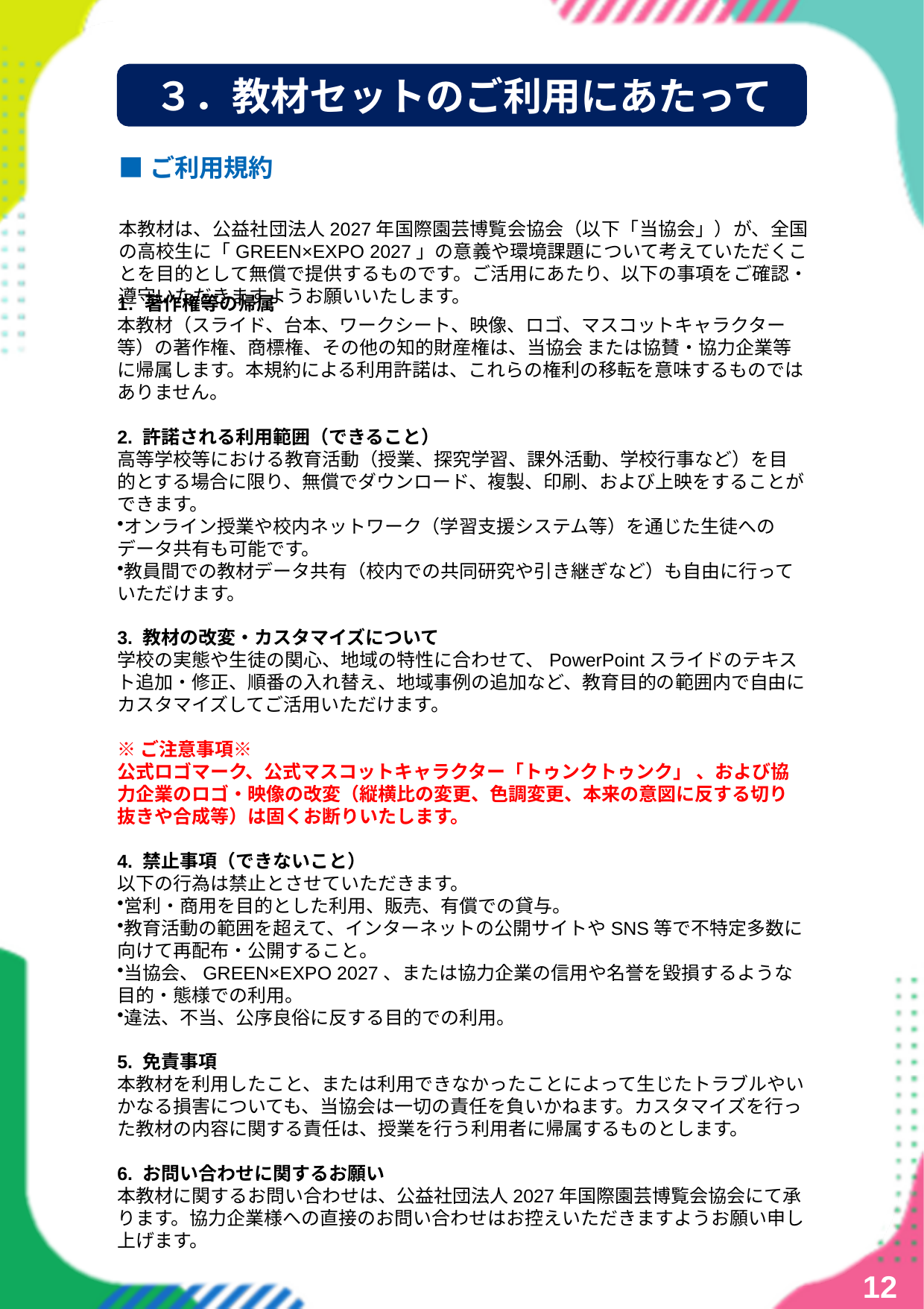

本教材は、2027年に横浜で開催される「GREEN×EXPO 2027（国際園芸博覧会）」を題材に、これからの持続可能な社会を生きる高校生たちが「地球の未来」を自分事として考えるための特別授業プログラムです。
地球のSOSを解決するための重要な4つのキーワード（カーボンニュートラル、ネイチャーポジティブ、NbS、サーキュラーエコノミー）をベースに、協力企業のリアルな取り組み映像から学ぶ、以下の全4テーマをご用意しました。生徒の興味関心や学校の探究テーマに合わせて自由に選択していただけます。
教材① 東急グループ CO2を「出す」から「活かす」へ 〜カーボンニュートラルで描く2050年の暮らし〜
教材② 清水建設 自然を「守る」から「増やす」時代へ 〜ネイチャーポジティブなまちづくりと2050年の風景〜
教材③ 明治グループ 「管理する」から「寄り添う」酪農へ 〜自然×テクノロジー（NbS）で描く2050年の食と農〜
教材④ 大和グループ 建物を「壊す」から「活かし継ぐ」社会へ 〜サーキュラー建築で描く2050年の暮らし〜
本プログラムは、多忙な先生方が準備の負担なく実施できるよう、1コマ（50分）で完結する「スライド（動画リンク付き）」「進行用台本」「生徒用ワークシート」をセットでご提供しています。授業内では、インプットだけでなく、生徒同士の対話を通じて2050年の風景をデザインするワークショップも取り入れています。
また、スライドはPowerPoint形式で無料でダウンロード可能です。学校の実態や生徒のレベル、地域の特性に合わせて、スライド内容を自由に追加・修正してご活用いただけます。 （※本教材の著作権は、公益社団法人2027年国際園芸博覧会協会に帰属します。）

# ３．教材セットのご利用にあたって
■ご利用規約
本教材は、公益社団法人2027年国際園芸博覧会協会（以下「当協会」）が、全国の高校生に「GREEN×EXPO 2027」の意義や環境課題について考えていただくことを目的として無償で提供するものです。ご活用にあたり、以下の事項をご確認・遵守いただきますようお願いいたします。
著作権等の帰属
本教材（スライド、台本、ワークシート、映像、ロゴ、マスコットキャラクター等）の著作権、商標権、その他の知的財産権は、当協会 または協賛・協力企業等に帰属します。本規約による利用許諾は、これらの権利の移転を意味するものではありません。

2. 許諾される利用範囲（できること）
高等学校等における教育活動（授業、探究学習、課外活動、学校行事など）を目的とする場合に限り、無償でダウンロード、複製、印刷、および上映をすることができます。
オンライン授業や校内ネットワーク（学習支援システム等）を通じた生徒へのデータ共有も可能です。
教員間での教材データ共有（校内での共同研究や引き継ぎなど）も自由に行っていただけます。

3. 教材の改変・カスタマイズについて
学校の実態や生徒の関心、地域の特性に合わせて、PowerPointスライドのテキスト追加・修正、順番の入れ替え、地域事例の追加など、教育目的の範囲内で自由にカスタマイズしてご活用いただけます。

※ご注意事項※
公式ロゴマーク、公式マスコットキャラクター「トゥンクトゥンク」 、および協力企業のロゴ・映像の改変（縦横比の変更、色調変更、本来の意図に反する切り抜きや合成等）は固くお断りいたします。

4. 禁止事項（できないこと）
以下の行為は禁止とさせていただきます。
営利・商用を目的とした利用、販売、有償での貸与。
教育活動の範囲を超えて、インターネットの公開サイトやSNS等で不特定多数に向けて再配布・公開すること。
当協会、GREEN×EXPO 2027、または協力企業の信用や名誉を毀損するような目的・態様での利用。
違法、不当、公序良俗に反する目的での利用。

5. 免責事項
本教材を利用したこと、または利用できなかったことによって生じたトラブルやいかなる損害についても、当協会は一切の責任を負いかねます。カスタマイズを行った教材の内容に関する責任は、授業を行う利用者に帰属するものとします。

6. お問い合わせに関するお願い
本教材に関するお問い合わせは、公益社団法人2027年国際園芸博覧会協会にて承ります。協力企業様への直接のお問い合わせはお控えいただきますようお願い申し上げます。

12